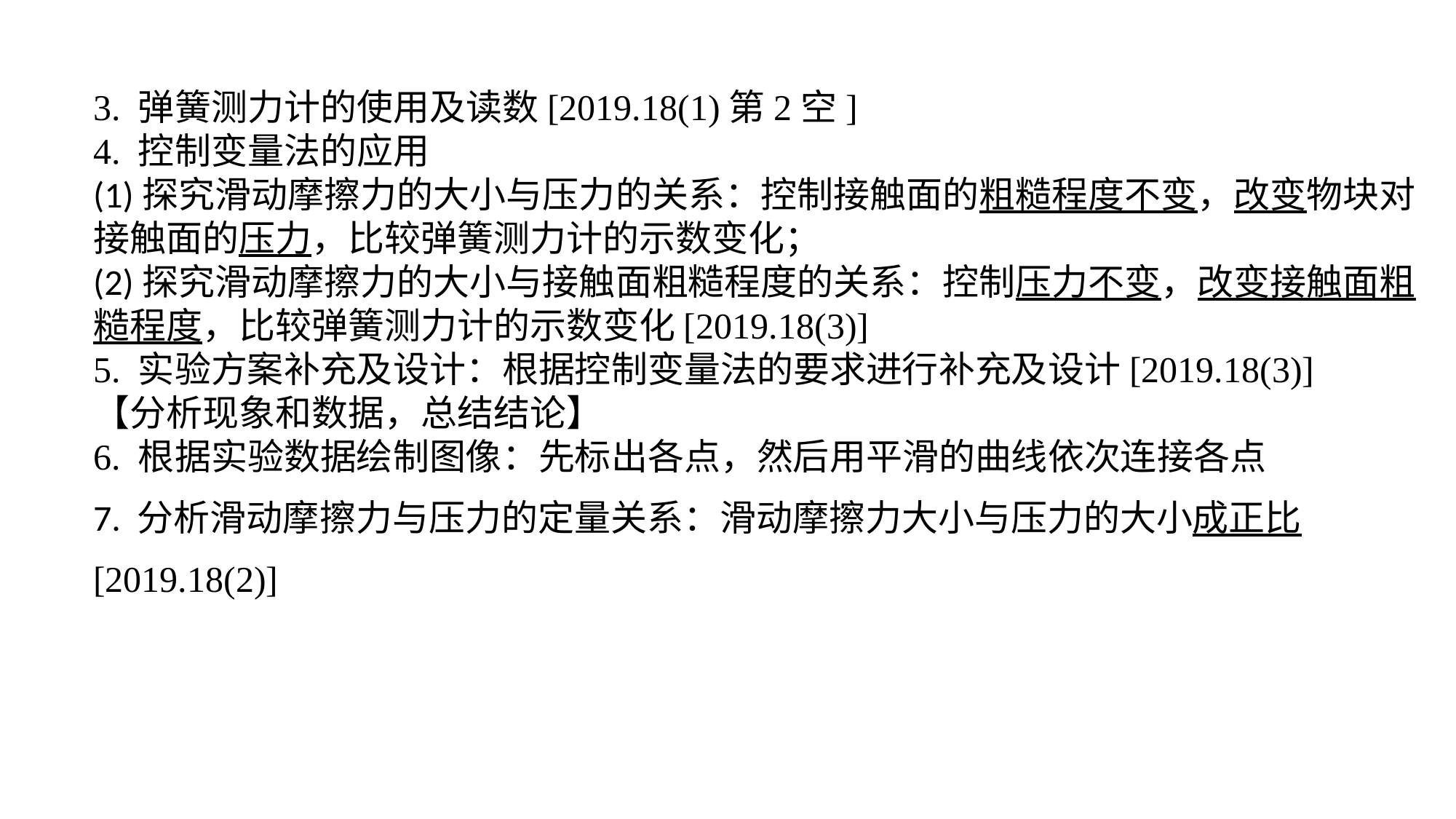

3. 弹簧测力计的使用及读数[2019.18(1)第2空]4. 控制变量法的应用(1)探究滑动摩擦力的大小与压力的关系：控制接触面的粗糙程度不变，改变物块对接触面的压力，比较弹簧测力计的示数变化；(2)探究滑动摩擦力的大小与接触面粗糙程度的关系：控制压力不变，改变接触面粗糙程度，比较弹簧测力计的示数变化[2019.18(3)]5. 实验方案补充及设计：根据控制变量法的要求进行补充及设计[2019.18(3)]【分析现象和数据，总结结论】6. 根据实验数据绘制图像：先标出各点，然后用平滑的曲线依次连接各点7. 分析滑动摩擦力与压力的定量关系：滑动摩擦力大小与压力的大小成正比[2019.18(2)]